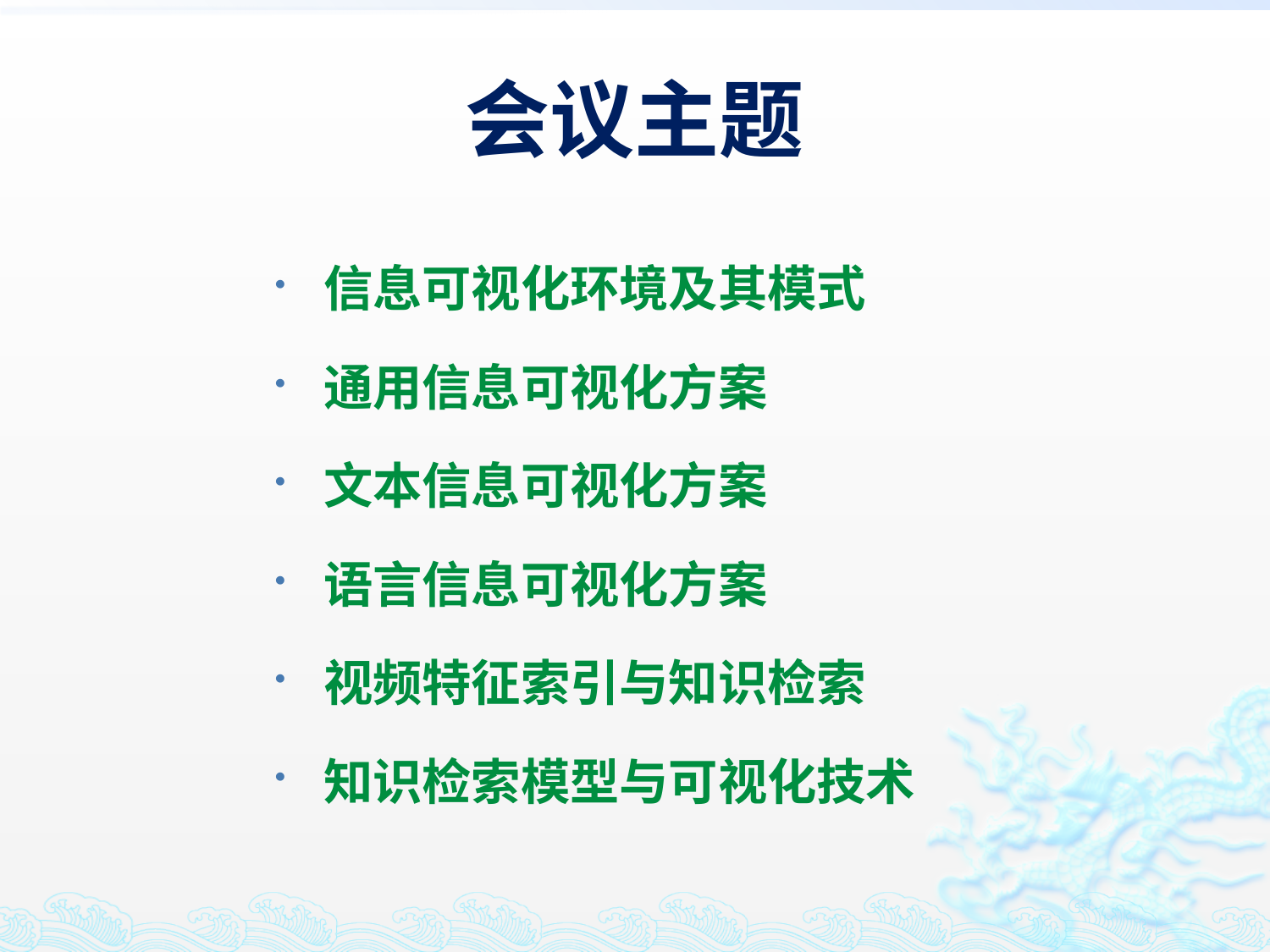

# 会议主题
信息可视化环境及其模式
通用信息可视化方案
文本信息可视化方案
语言信息可视化方案
视频特征索引与知识检索
知识检索模型与可视化技术